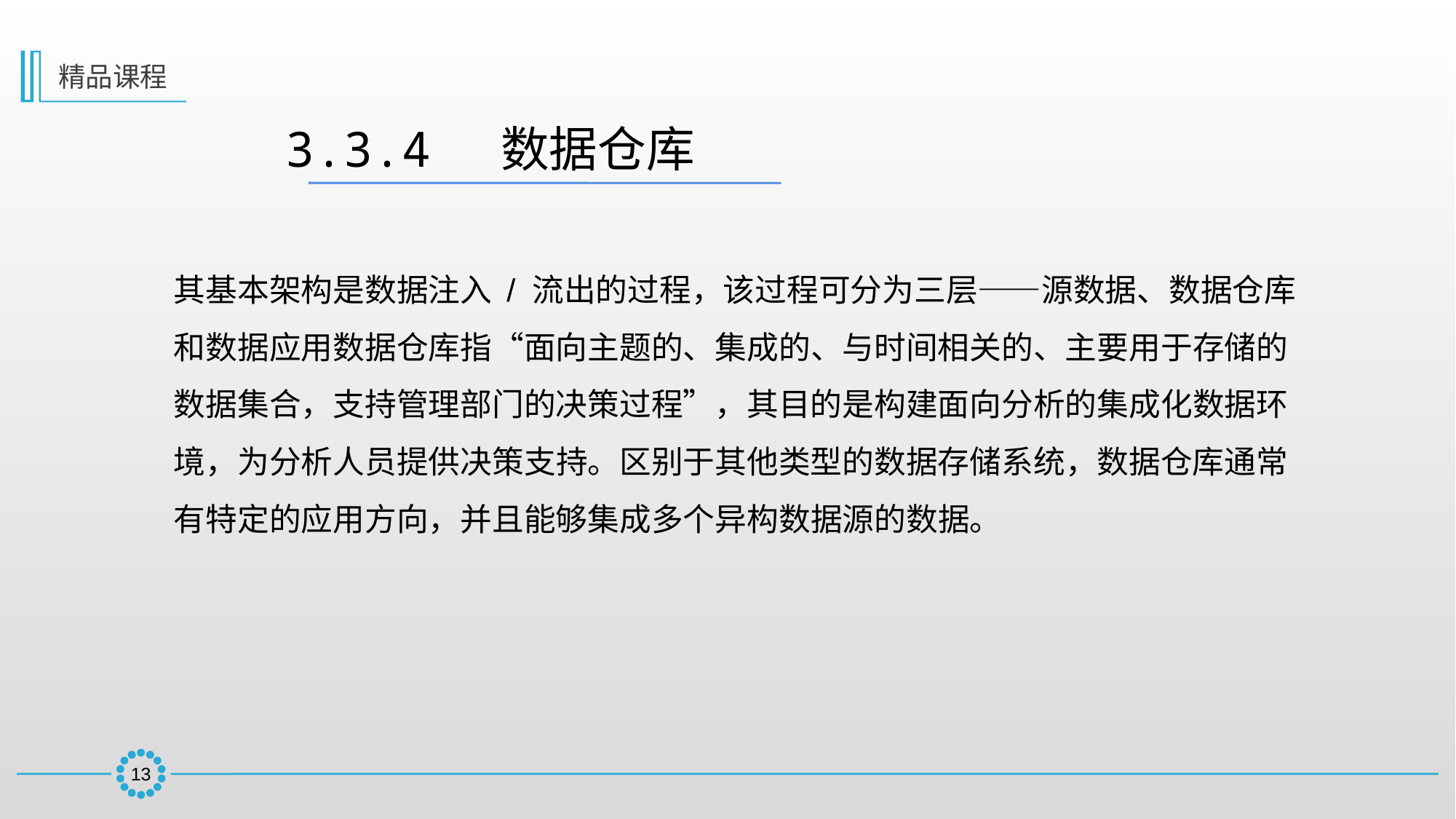

精品课程
3.3.4  数据仓库

其基本架构是数据注入 / 流出的过程，该过程可分为三层——源数据、数据仓库和数据应用数据仓库指“面向主题的、集成的、与时间相关的、主要用于存储的数据集合，支持管理部门的决策过程”，其目的是构建面向分析的集成化数据环境，为分析人员提供决策支持。区别于其他类型的数据存储系统，数据仓库通常有特定的应用方向，并且能够集成多个异构数据源的数据。

13